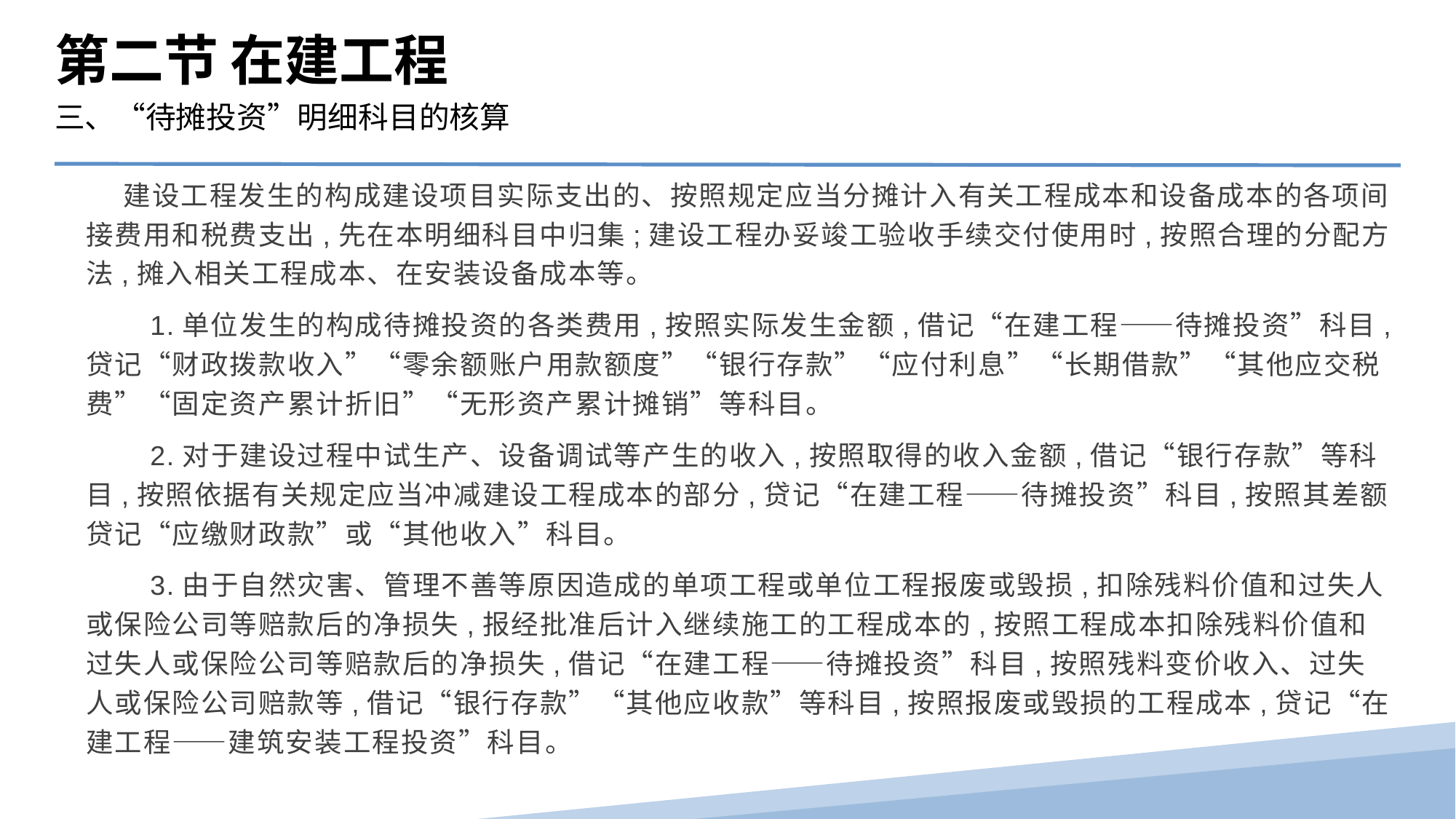

第二节 在建工程
三、“待摊投资”明细科目的核算
    建设工程发生的构成建设项目实际支出的、按照规定应当分摊计入有关工程成本和设备成本的各项间接费用和税费支出,先在本明细科目中归集;建设工程办妥竣工验收手续交付使用时,按照合理的分配方法,摊入相关工程成本、在安装设备成本等。
　　1.单位发生的构成待摊投资的各类费用,按照实际发生金额,借记“在建工程——待摊投资”科目,贷记“财政拨款收入”“零余额账户用款额度”“银行存款”“应付利息”“长期借款”“其他应交税费”“固定资产累计折旧”“无形资产累计摊销”等科目。
　　2.对于建设过程中试生产、设备调试等产生的收入,按照取得的收入金额,借记“银行存款”等科目,按照依据有关规定应当冲减建设工程成本的部分,贷记“在建工程——待摊投资”科目,按照其差额贷记“应缴财政款”或“其他收入”科目。
　　3.由于自然灾害、管理不善等原因造成的单项工程或单位工程报废或毁损,扣除残料价值和过失人或保险公司等赔款后的净损失,报经批准后计入继续施工的工程成本的,按照工程成本扣除残料价值和过失人或保险公司等赔款后的净损失,借记“在建工程——待摊投资”科目,按照残料变价收入、过失人或保险公司赔款等,借记“银行存款”“其他应收款”等科目,按照报废或毁损的工程成本,贷记“在建工程——建筑安装工程投资”科目。